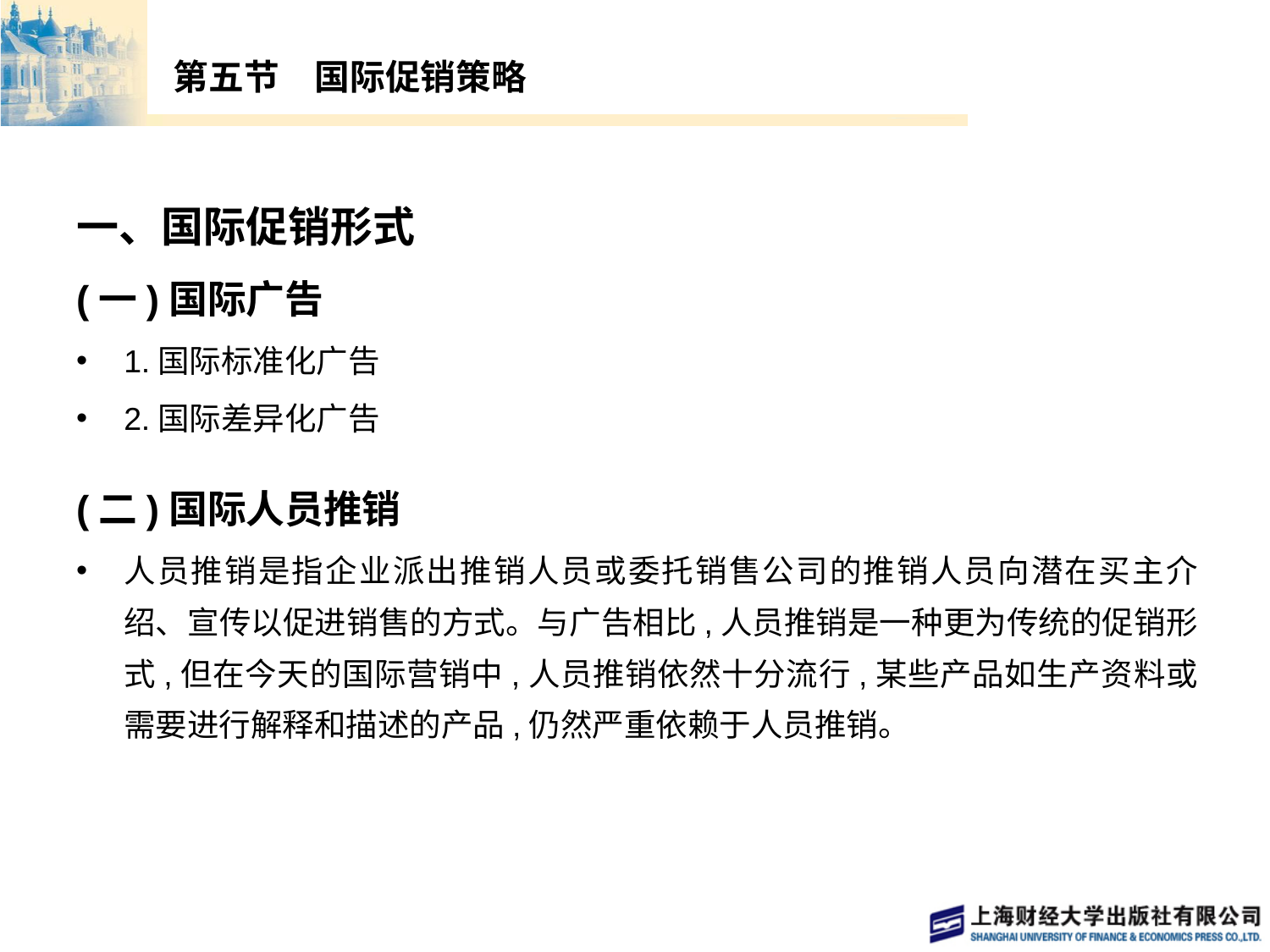

# 第五节　国际促销策略
一、国际促销形式
(一)国际广告
1.国际标准化广告
2.国际差异化广告
(二)国际人员推销
人员推销是指企业派出推销人员或委托销售公司的推销人员向潜在买主介绍、宣传以促进销售的方式。与广告相比,人员推销是一种更为传统的促销形式,但在今天的国际营销中,人员推销依然十分流行,某些产品如生产资料或需要进行解释和描述的产品,仍然严重依赖于人员推销。